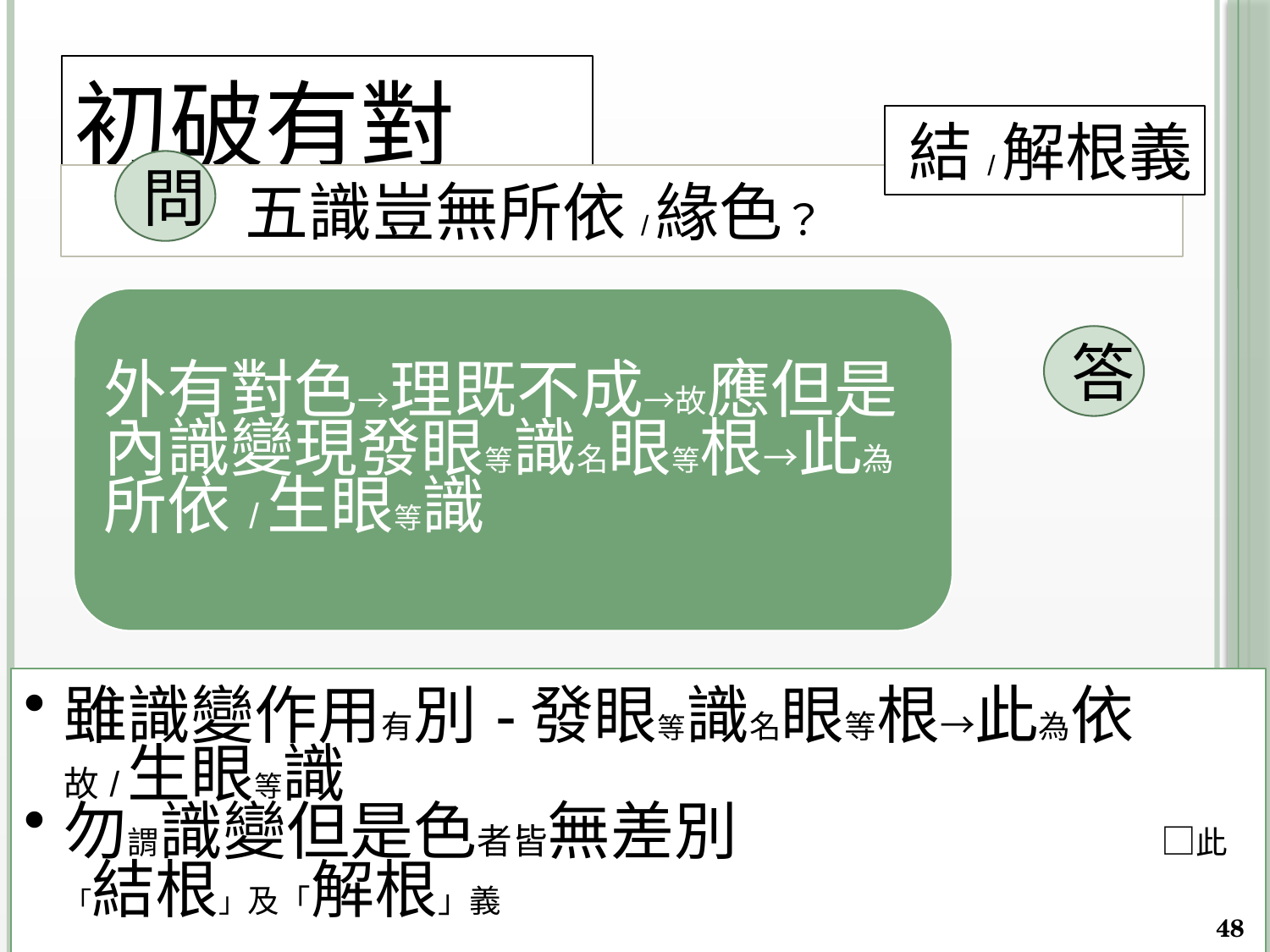

# 初破有對
結/解根義
問
           五識豈無所依/緣色？
外有對色→理既不成→故應但是內識變現發眼等識名眼等根→此為所依/生眼等識
雖識變作用有別-發眼等識名眼等根→此為依故/生眼等識
勿謂識變但是色者皆無差別                                                      □此「結根」及「解根」義
答
48
2014/10/15